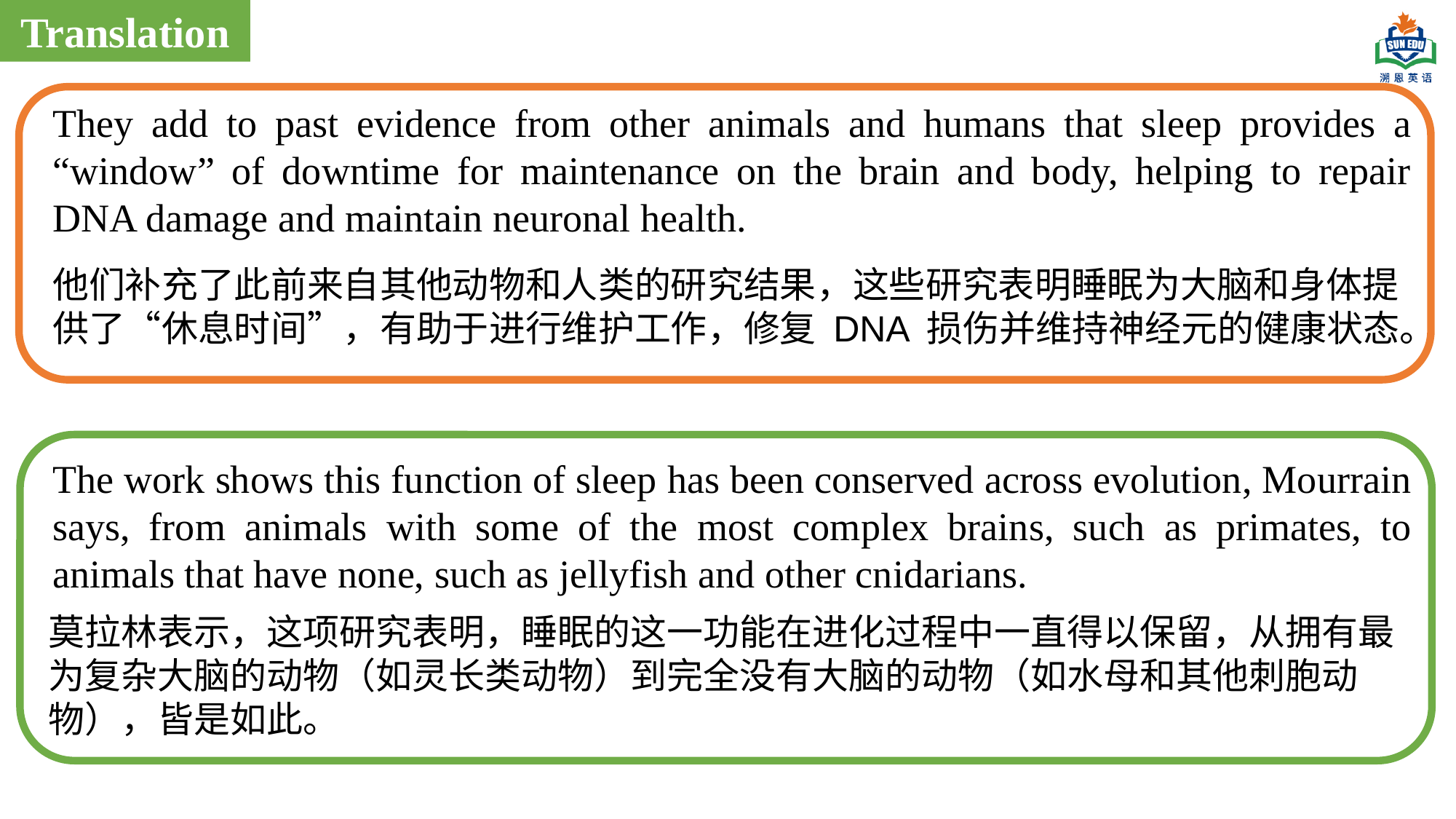

Translation

They add to past evidence from other animals and humans that sleep provides a “window” of downtime for maintenance on the brain and body, helping to repair DNA damage and maintain neuronal health.
他们补充了此前来自其他动物和人类的研究结果，这些研究表明睡眠为大脑和身体提供了“休息时间”，有助于进行维护工作，修复 DNA 损伤并维持神经元的健康状态。

The work shows this function of sleep has been conserved across evolution, Mourrain says, from animals with some of the most complex brains, such as primates, to animals that have none, such as jellyfish and other cnidarians.
莫拉林表示，这项研究表明，睡眠的这一功能在进化过程中一直得以保留，从拥有最为复杂大脑的动物（如灵长类动物）到完全没有大脑的动物（如水母和其他刺胞动物），皆是如此。